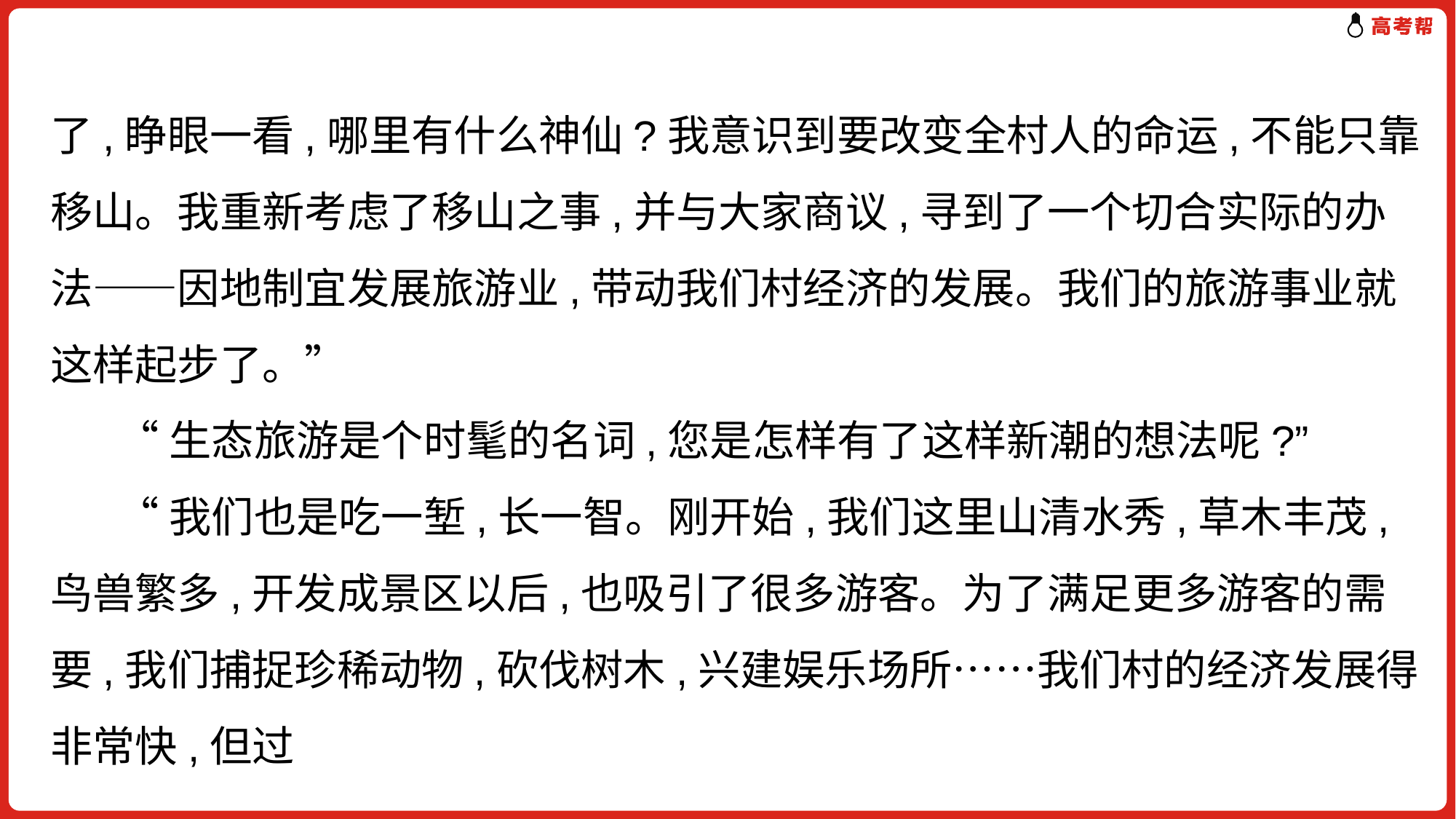

了,睁眼一看,哪里有什么神仙?我意识到要改变全村人的命运,不能只靠移山。我重新考虑了移山之事,并与大家商议,寻到了一个切合实际的办法——因地制宜发展旅游业,带动我们村经济的发展。我们的旅游事业就这样起步了。”
       “生态旅游是个时髦的名词,您是怎样有了这样新潮的想法呢?”
       “我们也是吃一堑,长一智。刚开始,我们这里山清水秀,草木丰茂,鸟兽繁多,开发成景区以后,也吸引了很多游客。为了满足更多游客的需要,我们捕捉珍稀动物,砍伐树木,兴建娱乐场所……我们村的经济发展得非常快,但过